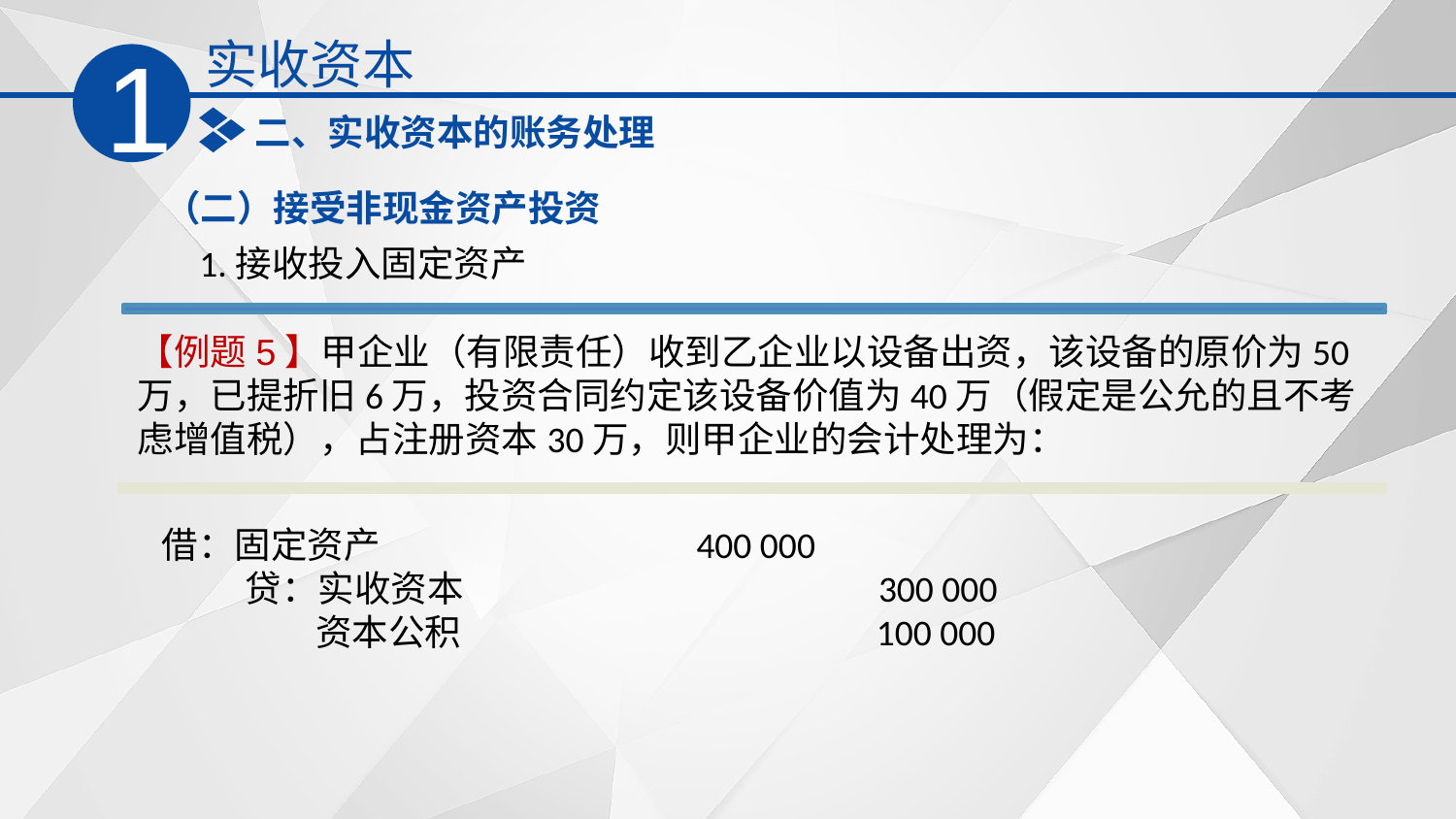

实收资本
1

二、实收资本的账务处理

（二）接受非现金资产投资
1.接收投入固定资产

【例题5】甲企业（有限责任）收到乙企业以设备出资，该设备的原价为50万，已提折旧6万，投资合同约定该设备价值为40万（假定是公允的且不考虑增值税），占注册资本30万，则甲企业的会计处理为：

借：固定资产　　　                        400 000
         贷：实收资本　　　                                    300 000
　　　 　资本公积　　　                                    100 000